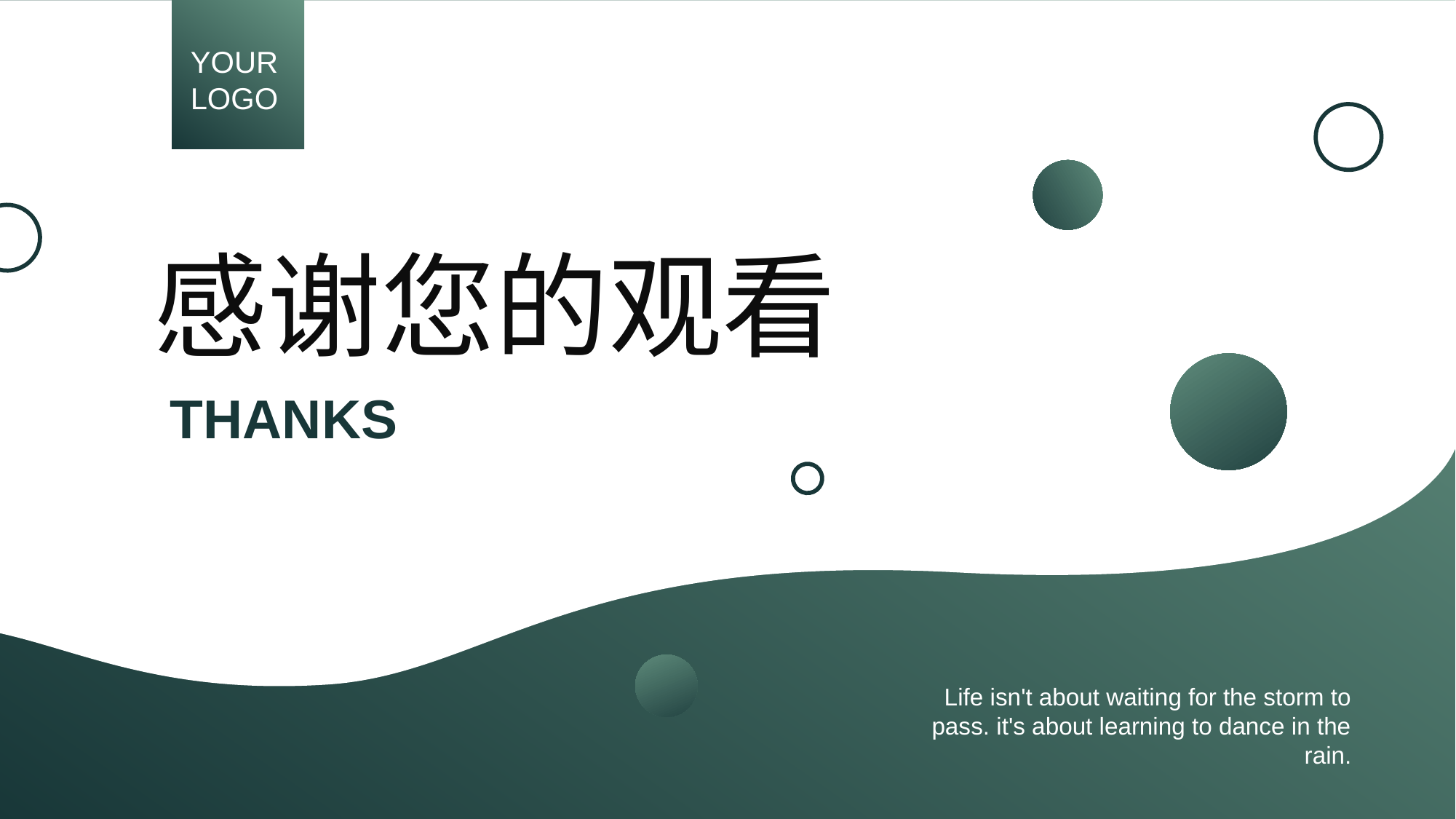

YOUR
LOGO

感谢您的观看

THANKS

 Life isn't about waiting for the storm to pass. it's about learning to dance in the rain.